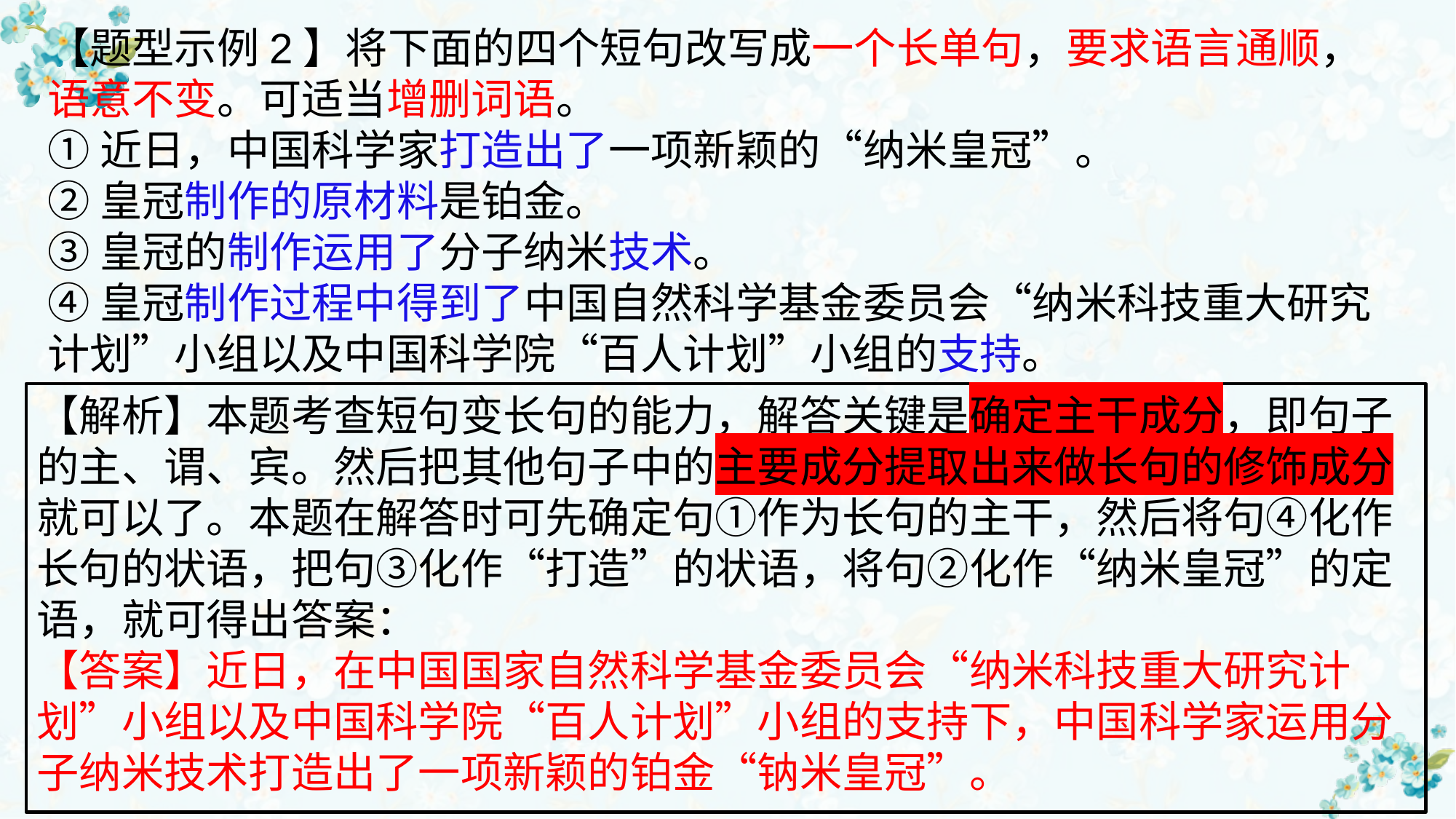

【题型示例2】将下面的四个短句改写成一个长单句，要求语言通顺，语意不变。可适当增删词语。
①近日，中国科学家打造出了一项新颖的“纳米皇冠”。
②皇冠制作的原材料是铂金。
③皇冠的制作运用了分子纳米技术。
④皇冠制作过程中得到了中国自然科学基金委员会“纳米科技重大研究计划”小组以及中国科学院“百人计划”小组的支持。
【解析】本题考查短句变长句的能力，解答关键是确定主干成分，即句子的主、谓、宾。然后把其他句子中的主要成分提取出来做长句的修饰成分就可以了。本题在解答时可先确定句①作为长句的主干，然后将句④化作长句的状语，把句③化作“打造”的状语，将句②化作“纳米皇冠”的定语，就可得出答案：
【答案】近日，在中国国家自然科学基金委员会“纳米科技重大研究计划”小组以及中国科学院“百人计划”小组的支持下，中国科学家运用分子纳米技术打造出了一项新颖的铂金“钠米皇冠”。